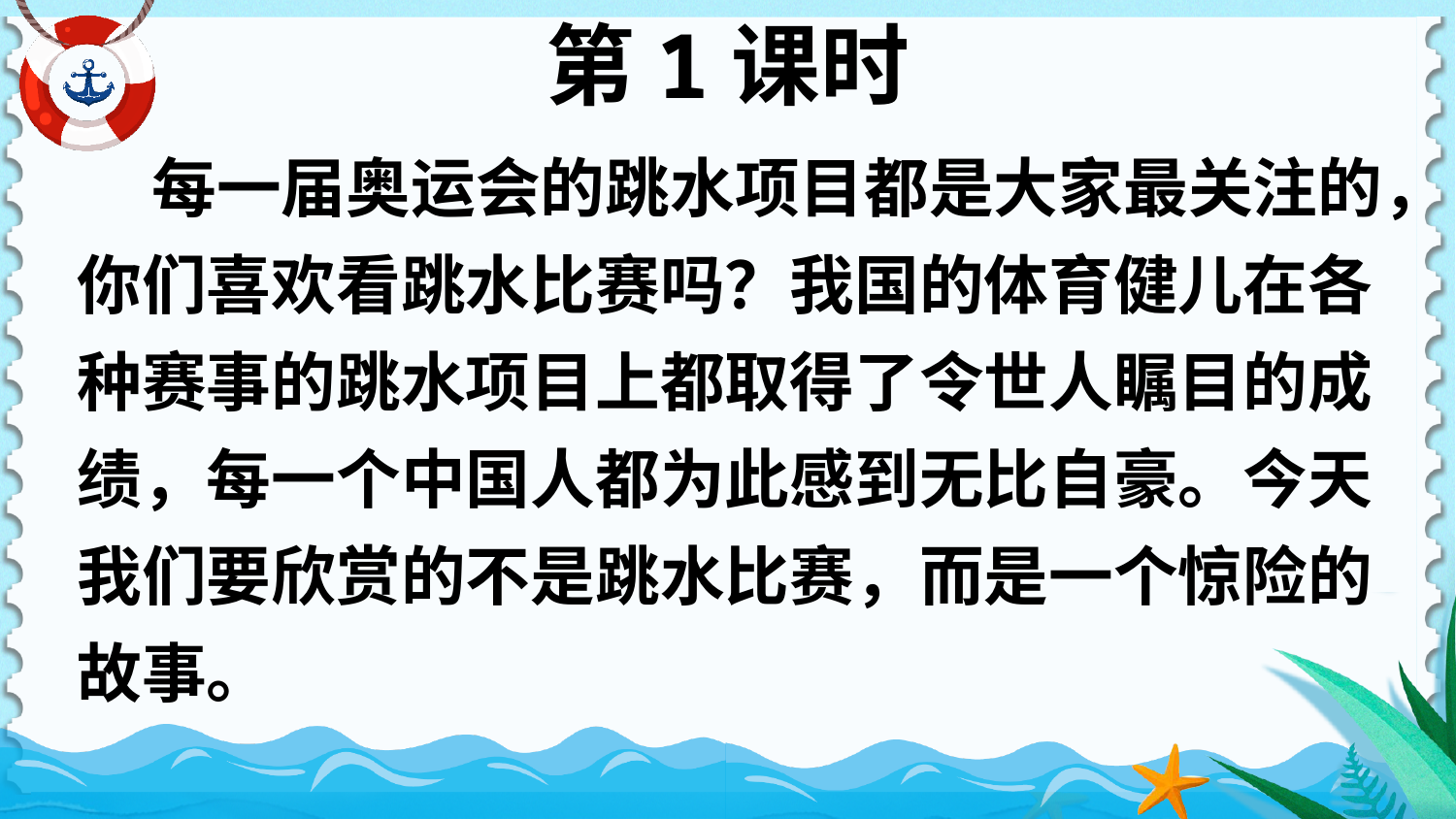

第1课时
    每一届奥运会的跳水项目都是大家最关注的，你们喜欢看跳水比赛吗？我国的体育健儿在各种赛事的跳水项目上都取得了令世人瞩目的成绩，每一个中国人都为此感到无比自豪。今天我们要欣赏的不是跳水比赛，而是一个惊险的故事。